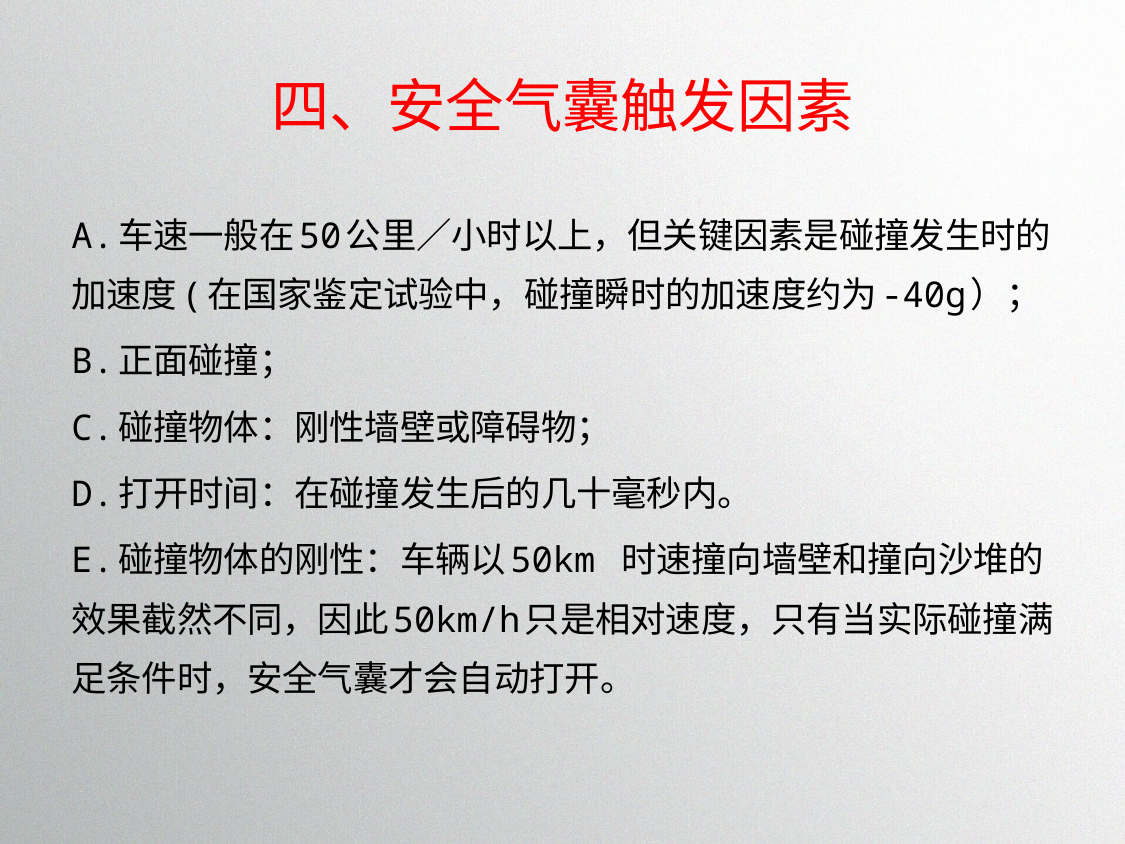

# 四、安全气囊触发因素
A.车速一般在50公里／小时以上，但关键因素是碰撞发生时的加速度(在国家鉴定试验中，碰撞瞬时的加速度约为-40g）；
B.正面碰撞；
C.碰撞物体：刚性墙壁或障碍物；
D.打开时间：在碰撞发生后的几十毫秒内。
E.碰撞物体的刚性：车辆以50km 时速撞向墙壁和撞向沙堆的效果截然不同，因此50km/h只是相对速度，只有当实际碰撞满足条件时，安全气囊才会自动打开。